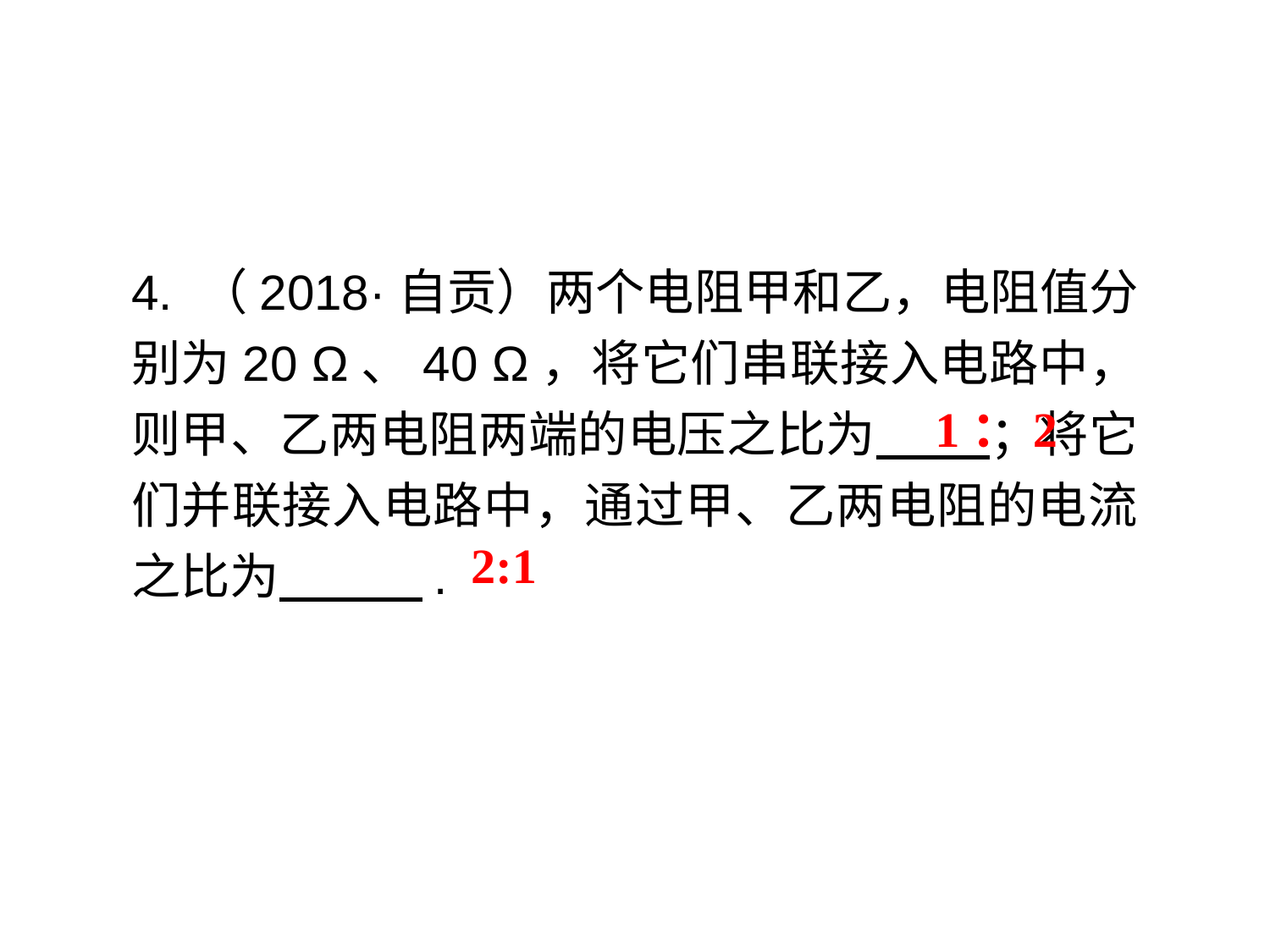

4. （2018·自贡）两个电阻甲和乙，电阻值分别为20 Ω、40 Ω，将它们串联接入电路中，则甲、乙两电阻两端的电压之比为          ；将它们并联接入电路中，通过甲、乙两电阻的电流之比为             .
1：2
2:1